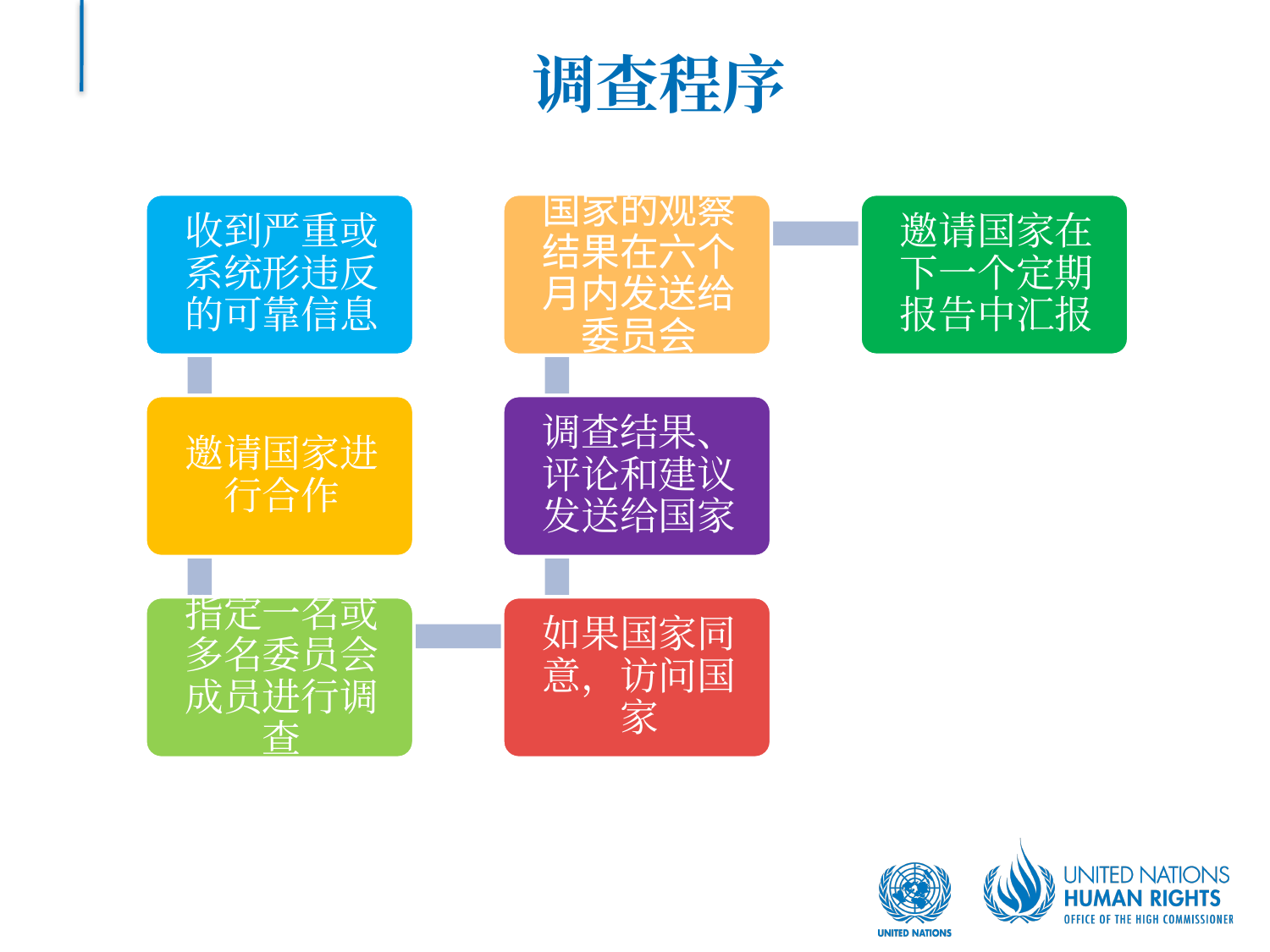

# 调查程序

收到严重或系统形违反的可靠信息
邀请国家进行合作
指定一名或多名委员会成员进行调查
如果国家同意，访问国家
调查结果、评论和建议发送给国家
国家的观察结果在六个月内发送给委员会
邀请国家在下一个定期报告中汇报